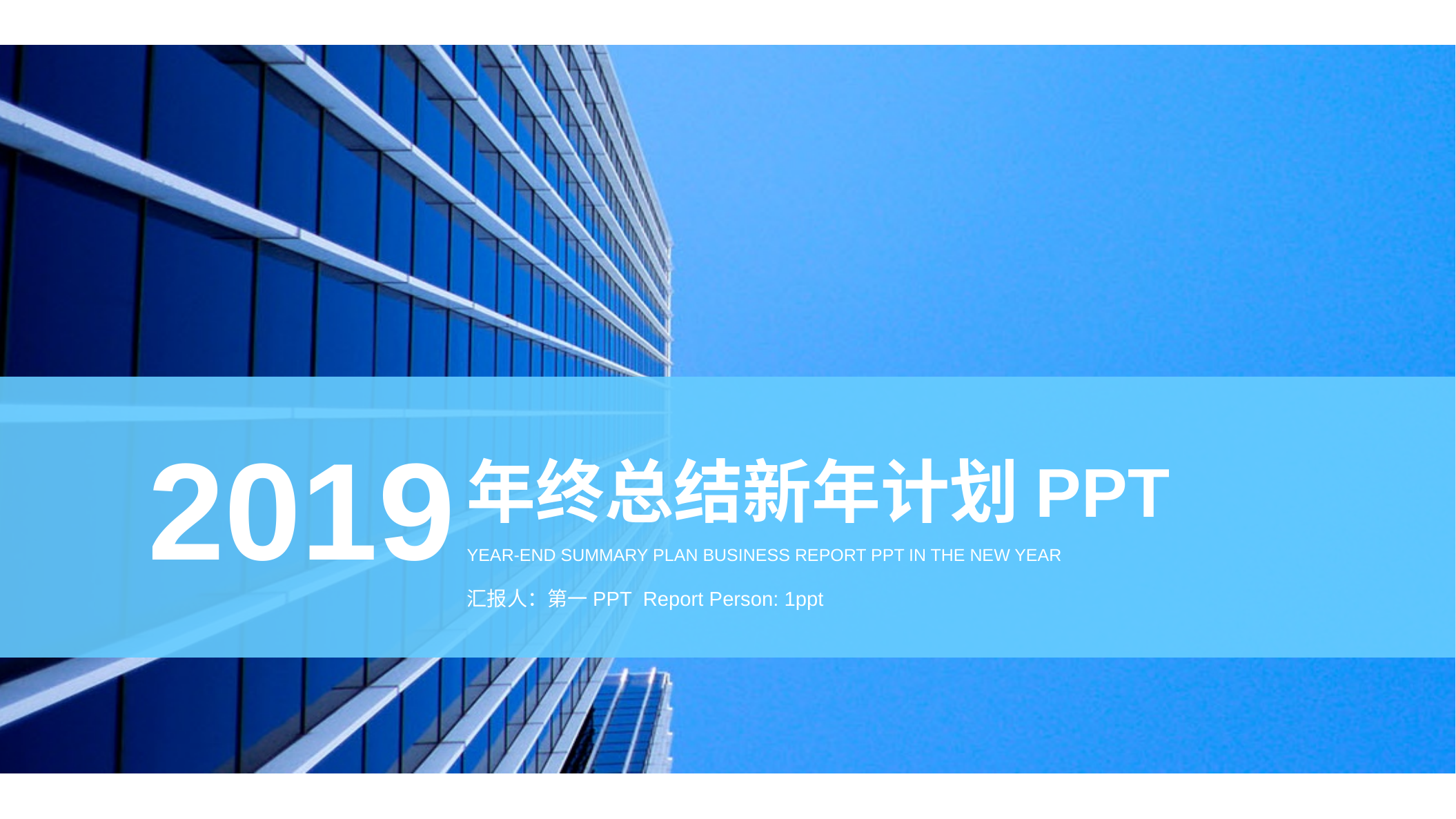

2019
年终总结新年计划ppt
YEAR-END SUMMARY PLAN BUSINESS REPORT PPT IN THE NEW YEAR
汇报人：第一PPT  Report Person: 1ppt